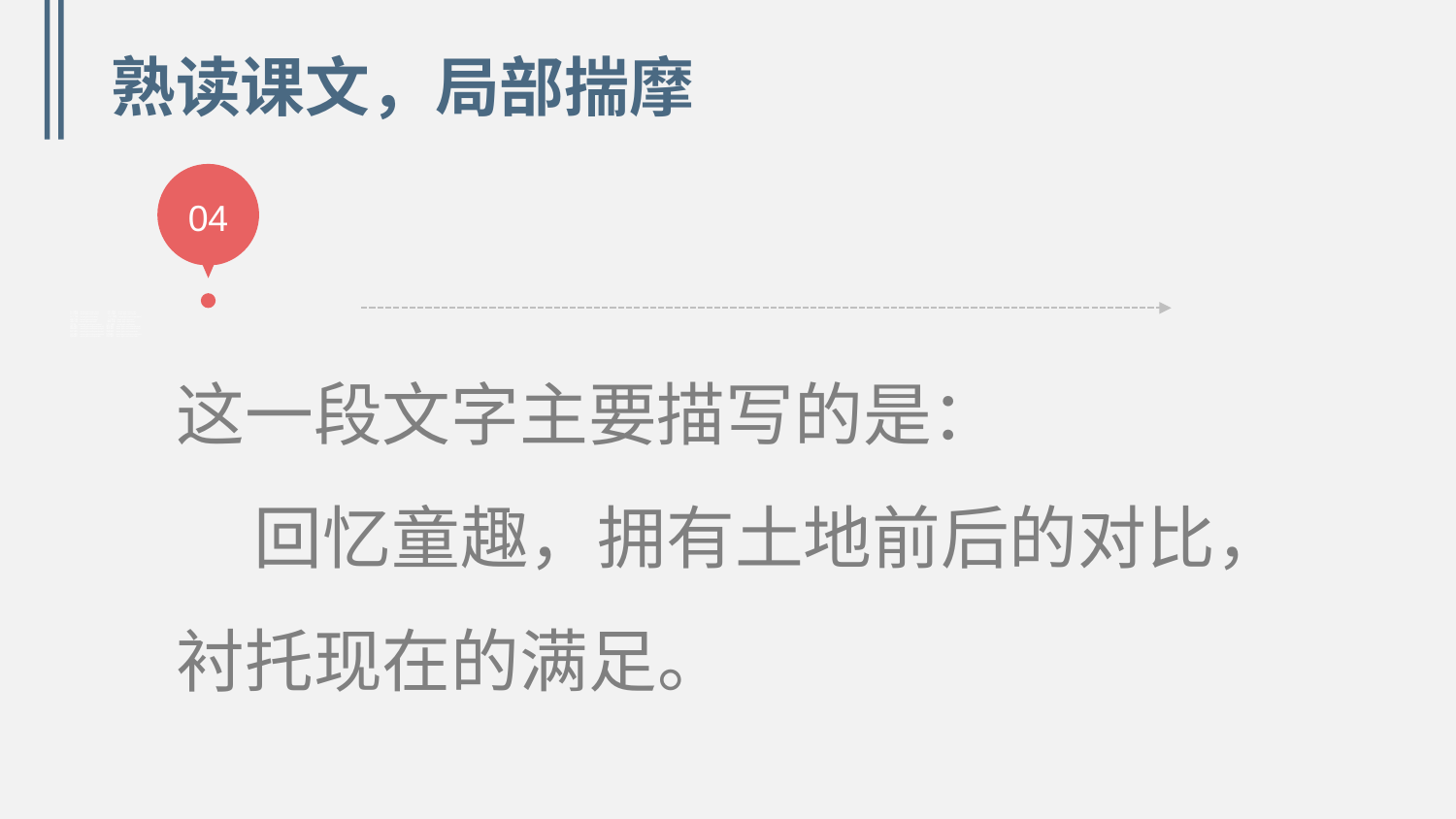

熟读课文，局部揣摩
04
这一段文字主要描写的是：
    回忆童趣，拥有土地前后的对比，衬托现在的满足。